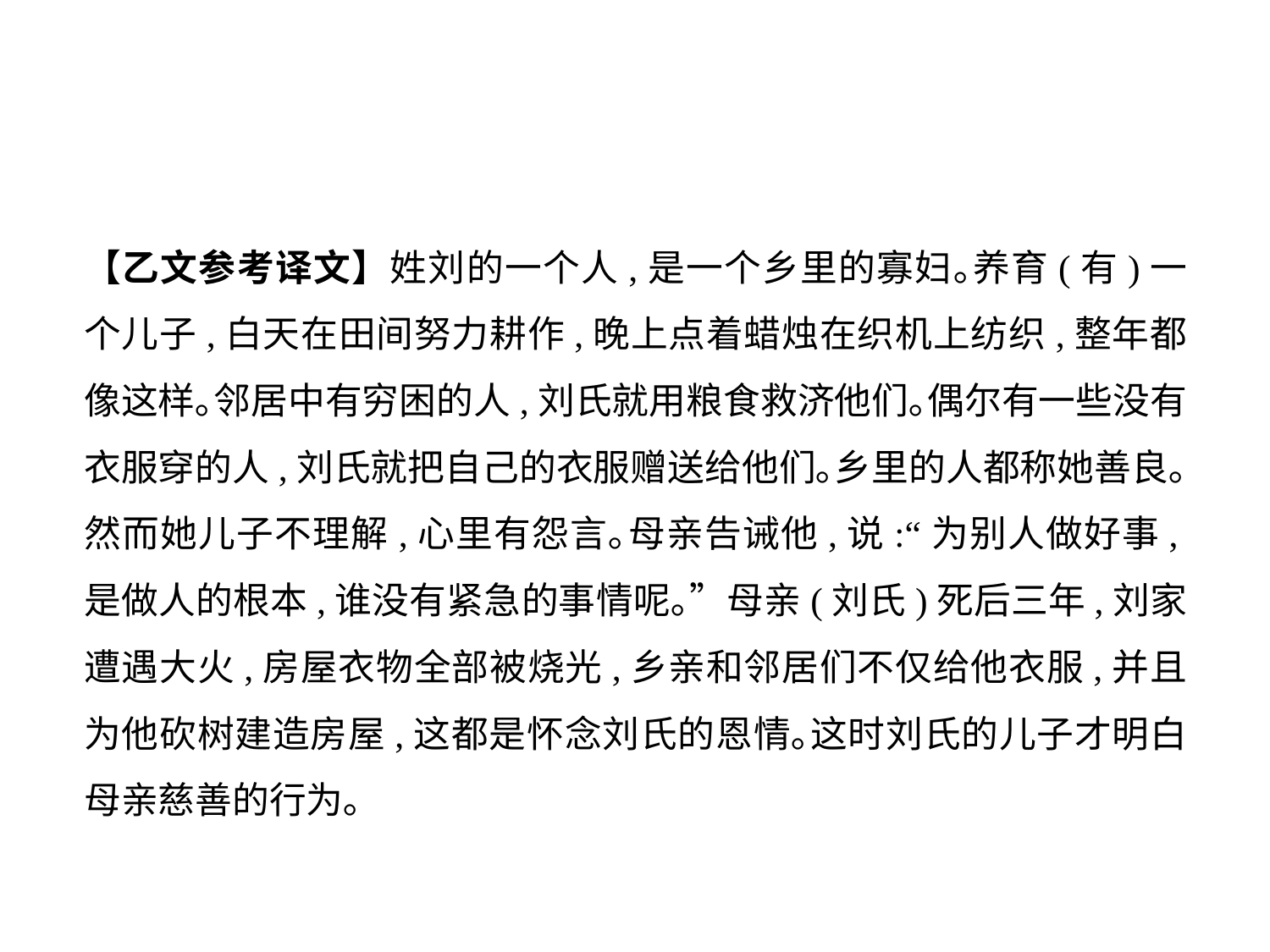

【乙文参考译文】姓刘的一个人,是一个乡里的寡妇｡养育(有)一个儿子,白天在田间努力耕作,晚上点着蜡烛在织机上纺织,整年都像这样｡邻居中有穷困的人,刘氏就用粮食救济他们｡偶尔有一些没有衣服穿的人,刘氏就把自己的衣服赠送给他们｡乡里的人都称她善良｡然而她儿子不理解,心里有怨言｡母亲告诫他,说:“为别人做好事,是做人的根本,谁没有紧急的事情呢｡”母亲(刘氏)死后三年,刘家遭遇大火,房屋衣物全部被烧光,乡亲和邻居们不仅给他衣服,并且为他砍树建造房屋,这都是怀念刘氏的恩情｡这时刘氏的儿子才明白母亲慈善的行为｡